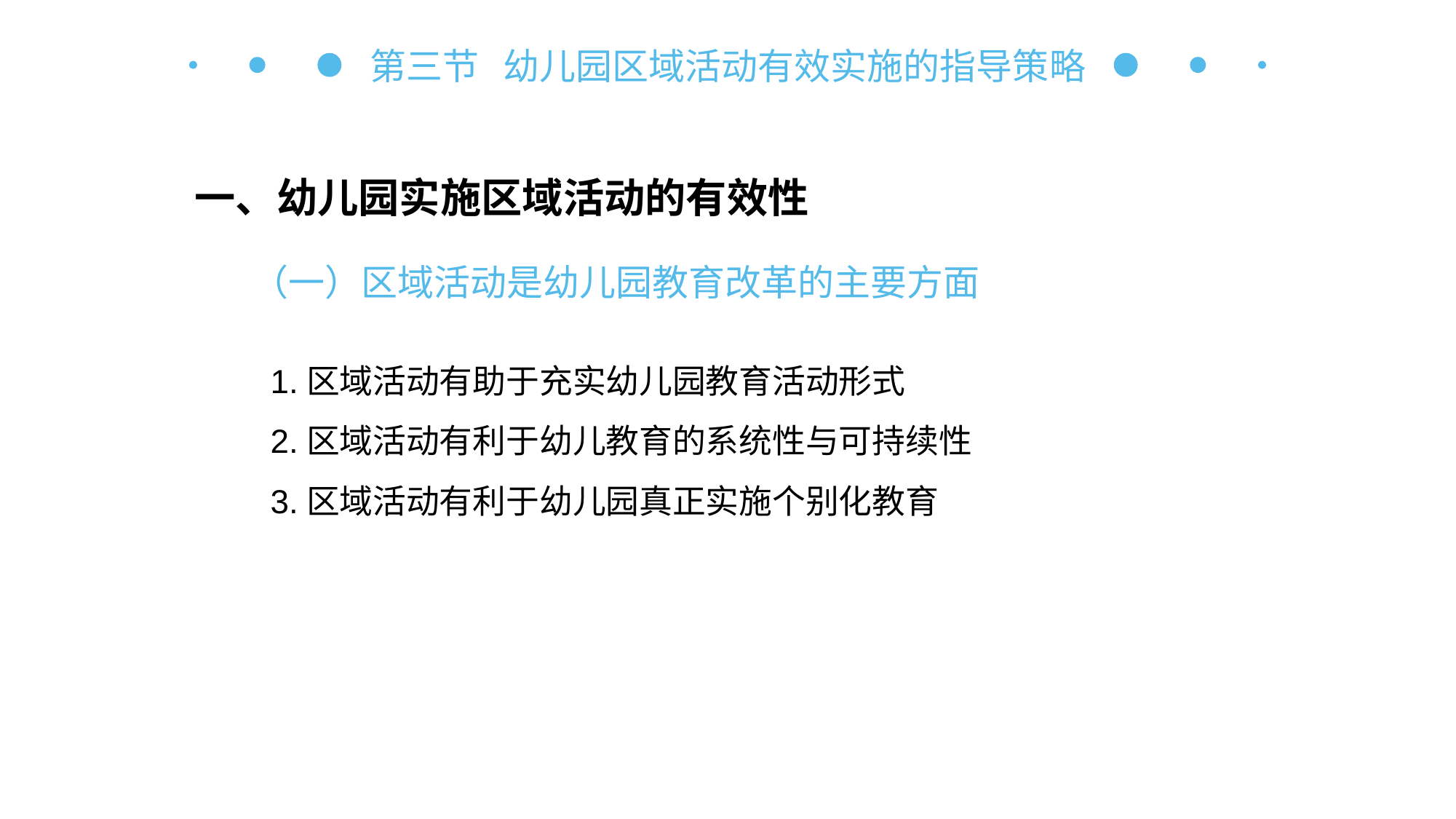

第三节   幼儿园区域活动有效实施的指导策略

一、幼儿园实施区域活动的有效性
（一）区域活动是幼儿园教育改革的主要方面
1.区域活动有助于充实幼儿园教育活动形式
2.区域活动有利于幼儿教育的系统性与可持续性
3.区域活动有利于幼儿园真正实施个别化教育